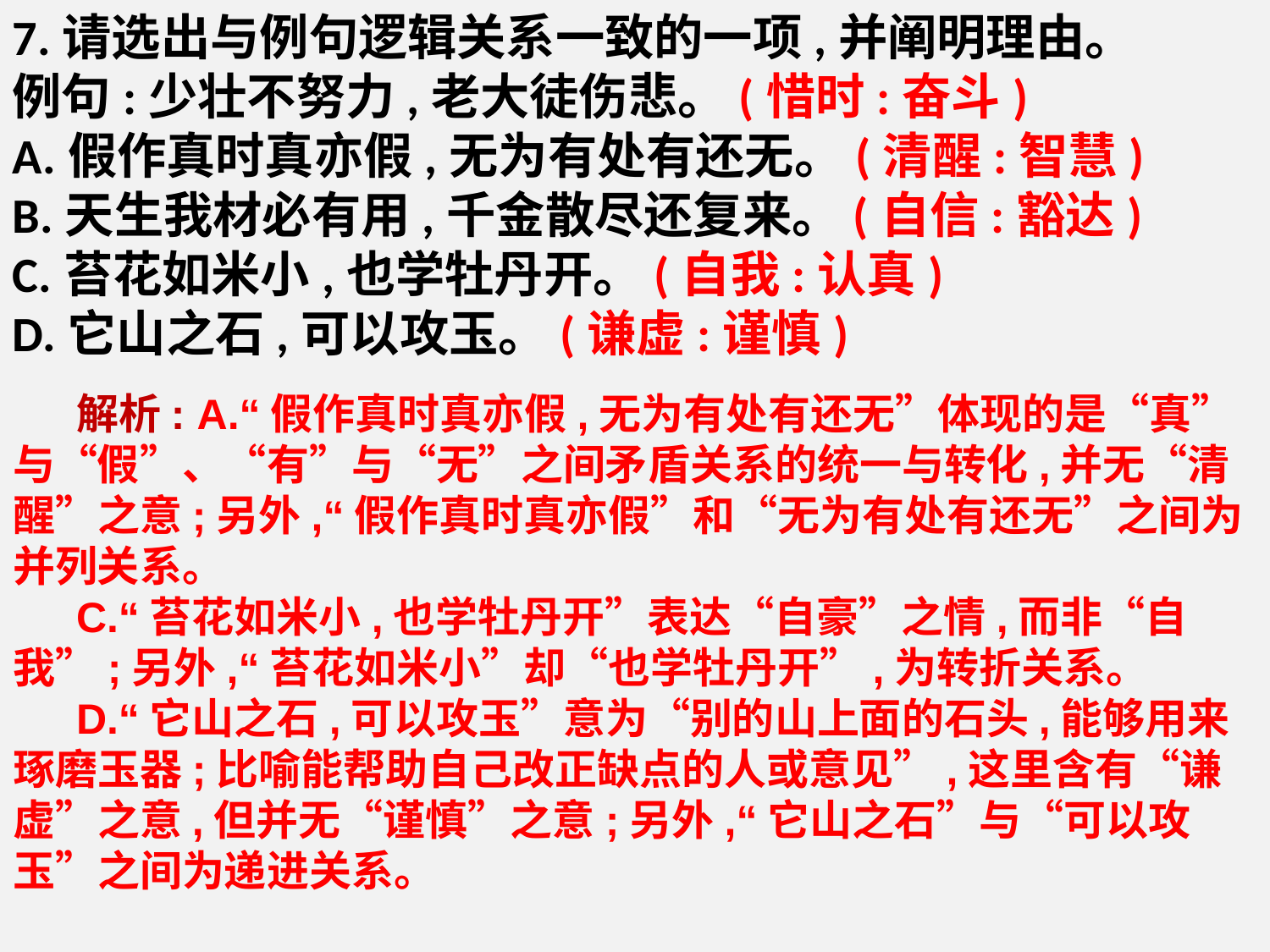

7.请选出与例句逻辑关系一致的一项,并阐明理由。
例句:少壮不努力,老大徒伤悲。(惜时:奋斗)
A.假作真时真亦假,无为有处有还无。(清醒:智慧)
B.天生我材必有用,千金散尽还复来。(自信:豁达)
C.苔花如米小,也学牡丹开。(自我:认真)
D.它山之石,可以攻玉。(谦虚:谨慎)
解析: A.“假作真时真亦假,无为有处有还无”体现的是“真”与“假”、“有”与“无”之间矛盾关系的统一与转化,并无“清醒”之意;另外,“假作真时真亦假”和“无为有处有还无”之间为并列关系。
C.“苔花如米小,也学牡丹开”表达“自豪”之情,而非“自我”;另外,“苔花如米小”却“也学牡丹开”,为转折关系。
D.“它山之石,可以攻玉”意为“别的山上面的石头,能够用来琢磨玉器;比喻能帮助自己改正缺点的人或意见”,这里含有“谦虚”之意,但并无“谨慎”之意;另外,“它山之石”与“可以攻玉”之间为递进关系。